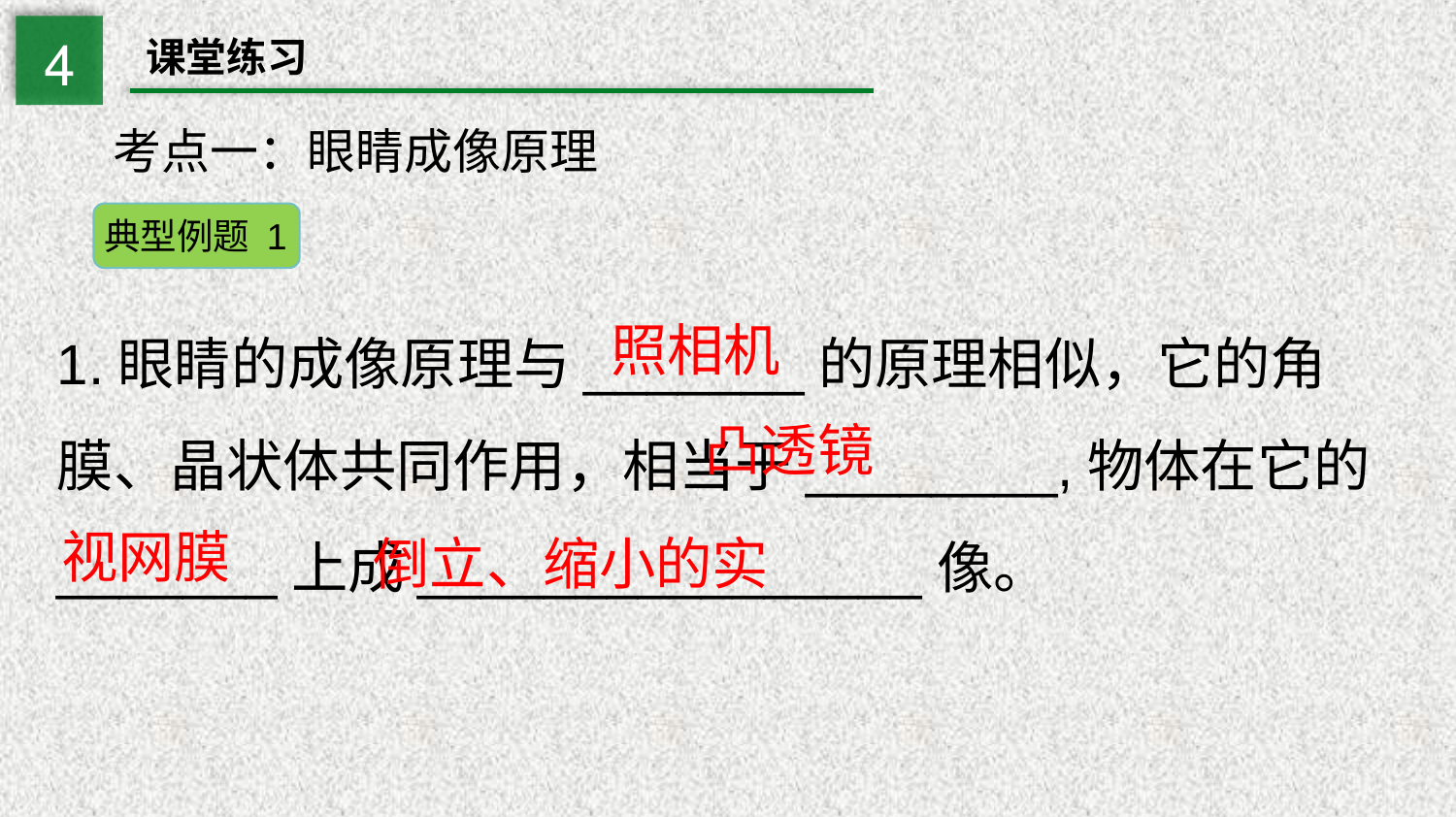

4
课堂练习
考点一：眼睛成像原理
典型例题 1
1.眼睛的成像原理与_______的原理相似，它的角膜、晶状体共同作用，相当于________,物体在它的_______上成________________像。
照相机
凸透镜
视网膜
倒立、缩小的实